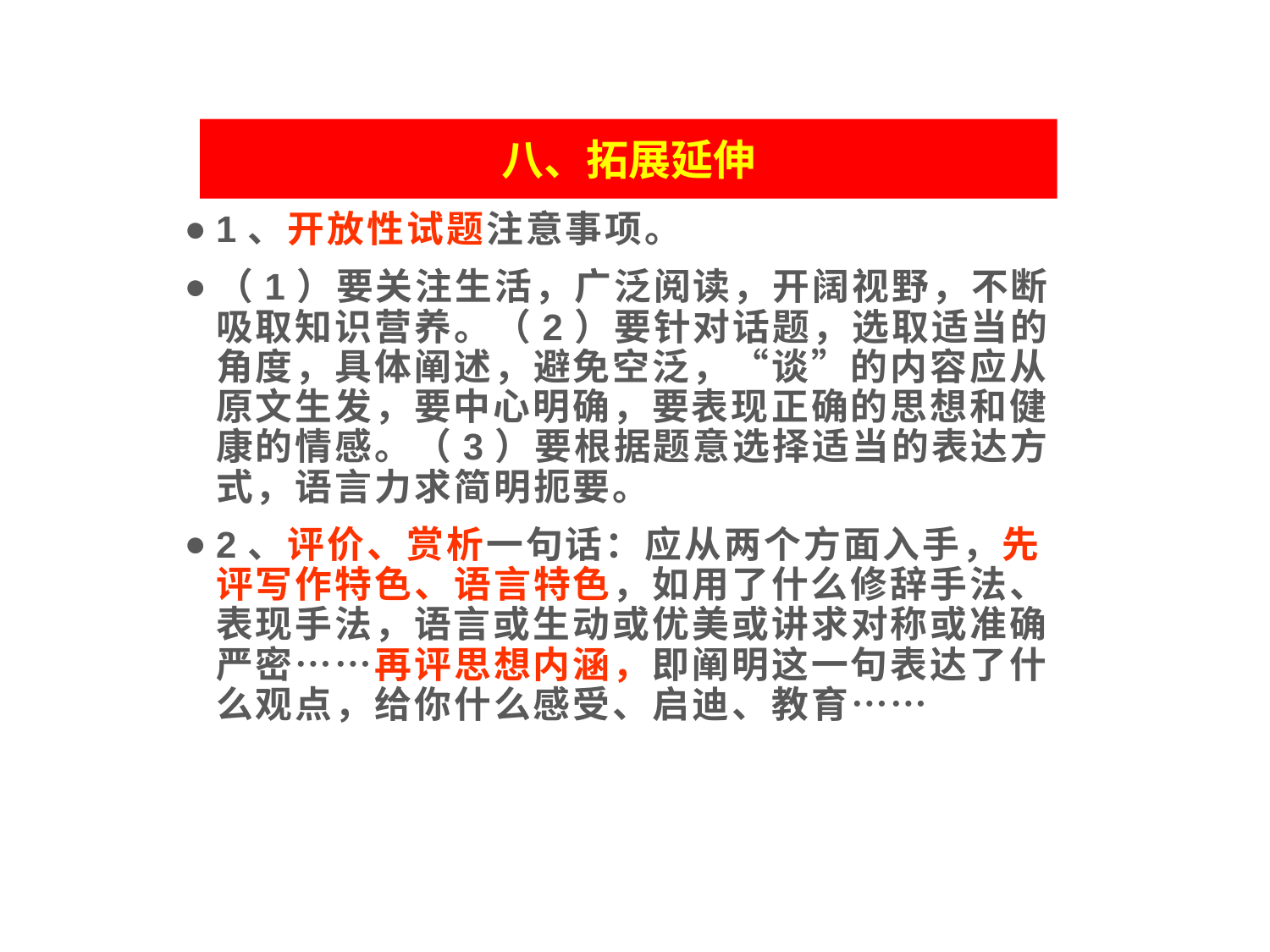

八、拓展延伸
1、开放性试题注意事项。
（1）要关注生活，广泛阅读，开阔视野，不断吸取知识营养。（2）要针对话题，选取适当的角度，具体阐述，避免空泛，“谈”的内容应从原文生发，要中心明确，要表现正确的思想和健康的情感。（3）要根据题意选择适当的表达方式，语言力求简明扼要。
2、评价、赏析一句话：应从两个方面入手，先评写作特色、语言特色，如用了什么修辞手法、表现手法，语言或生动或优美或讲求对称或准确严密……再评思想内涵，即阐明这一句表达了什么观点，给你什么感受、启迪、教育……

24